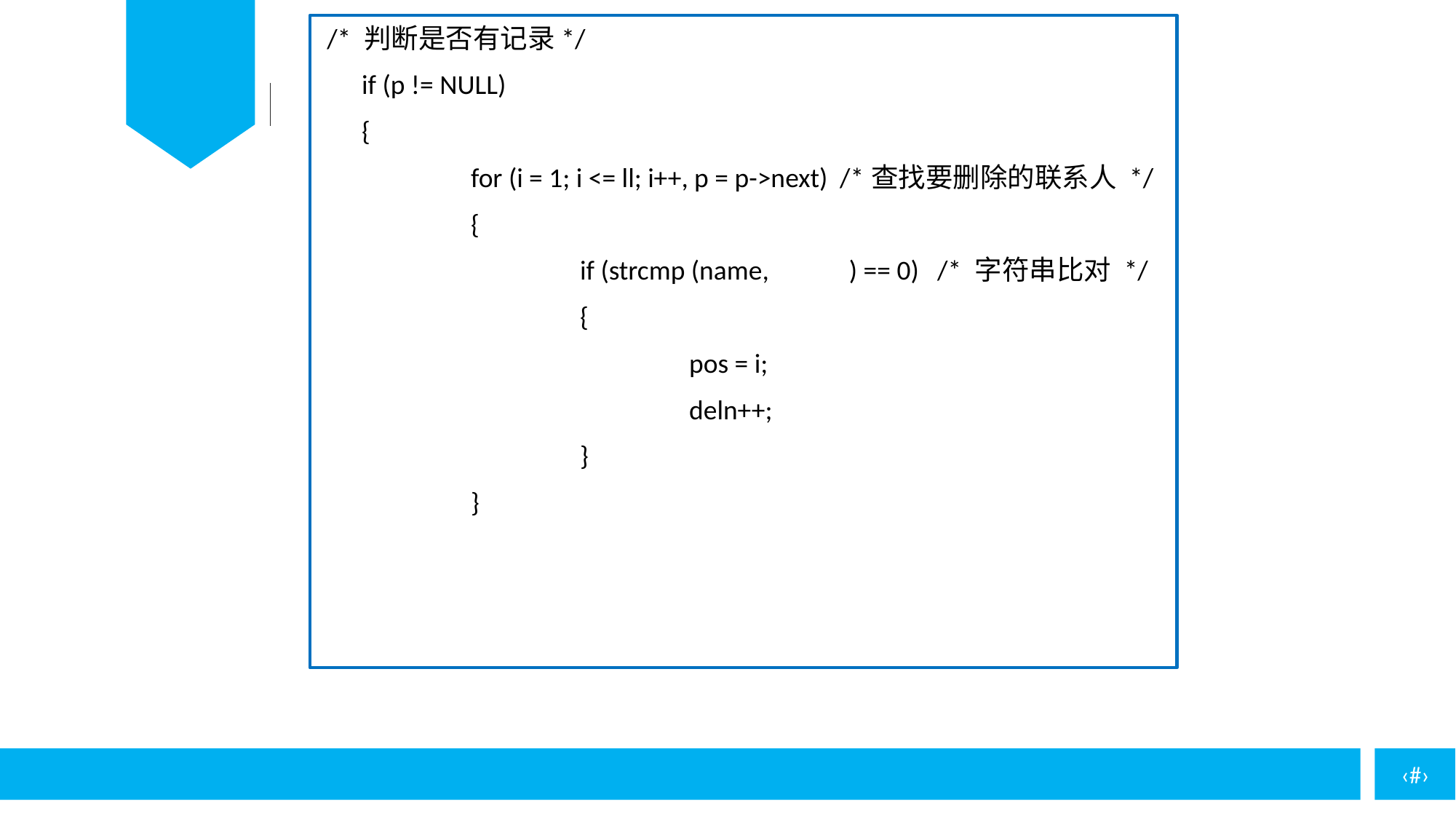

/* 判断是否有记录*/
	if (p != NULL)
	{
		for (i = 1; i <= ll; i++, p = p->next)  /*查找要删除的联系人 */
		{
			if (strcmp (name,             ) == 0)   /* 字符串比对 */
			{
				pos = i;
				deln++;
			}
		}